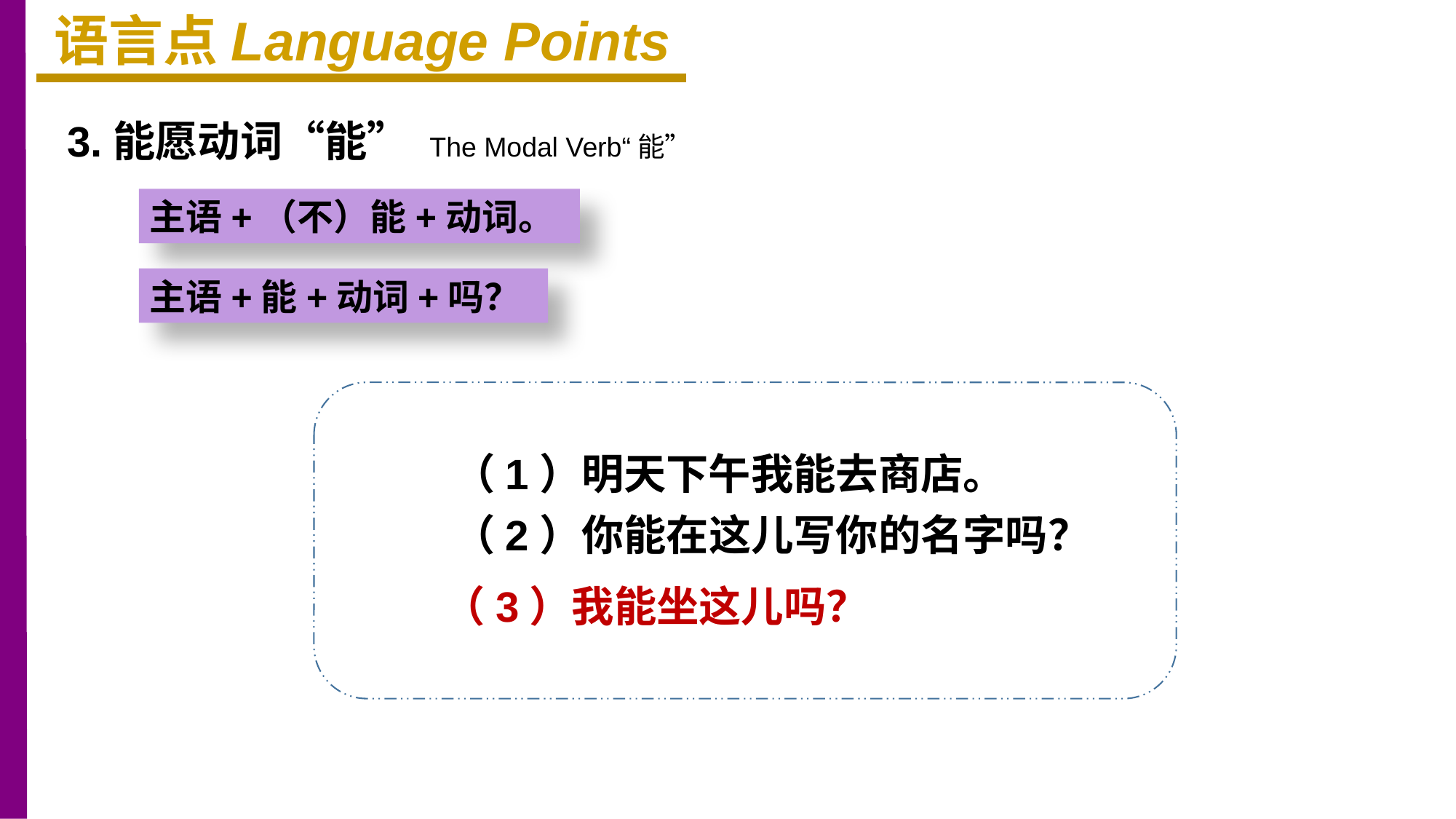

语言点Language Points
3.能愿动词“能” The Modal Verb“能”
主语+（不）能+动词。
主语+能+动词+吗？

（1）明天下午我能去商店。
（2）你能在这儿写你的名字吗？
（3）我能坐这儿吗？